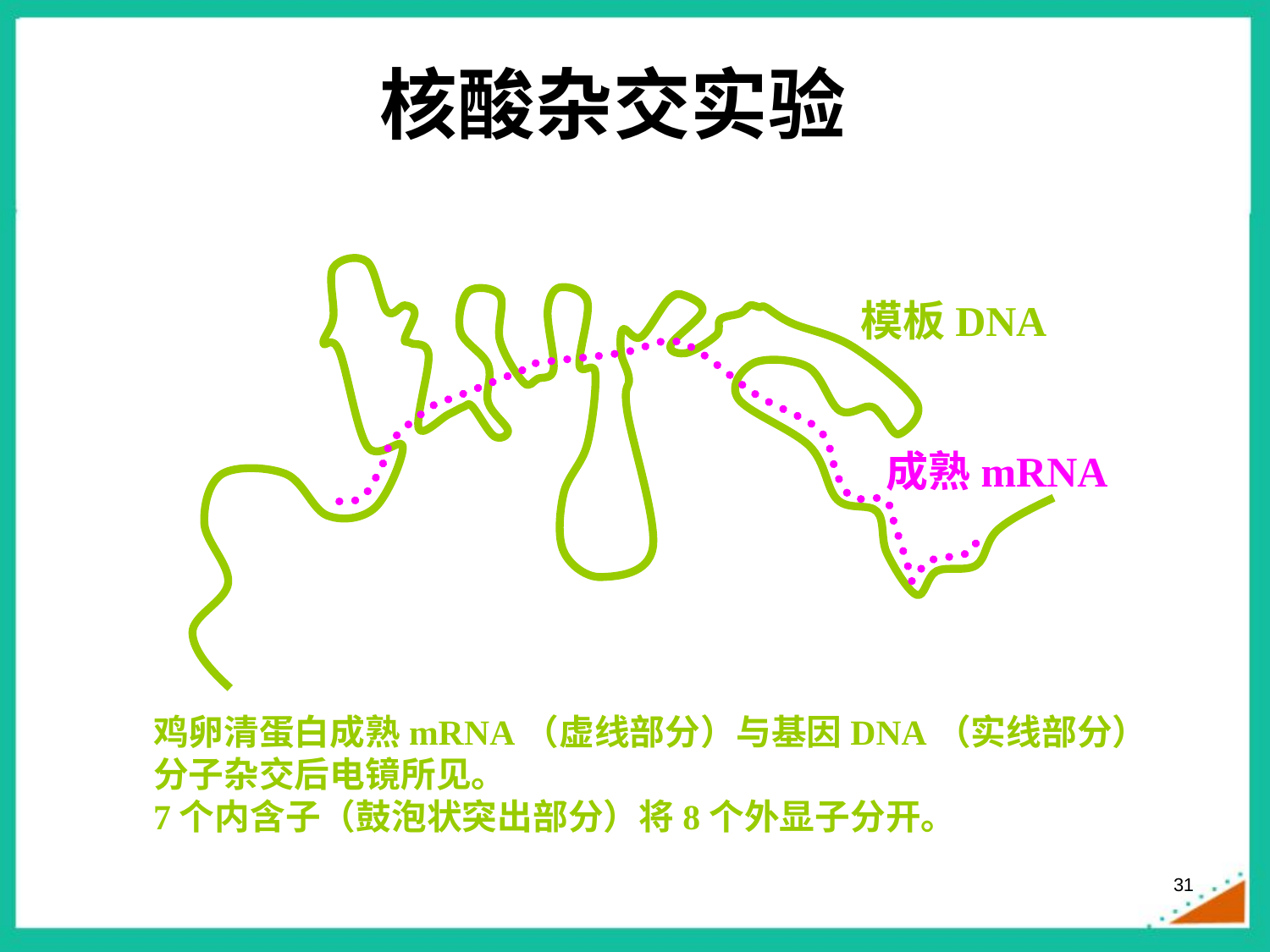

# 核酸杂交实验

模板DNA

成熟mRNA
鸡卵清蛋白成熟mRNA（虚线部分）与基因DNA（实线部分）
分子杂交后电镜所见。
7个内含子（鼓泡状突出部分）将8个外显子分开。
31